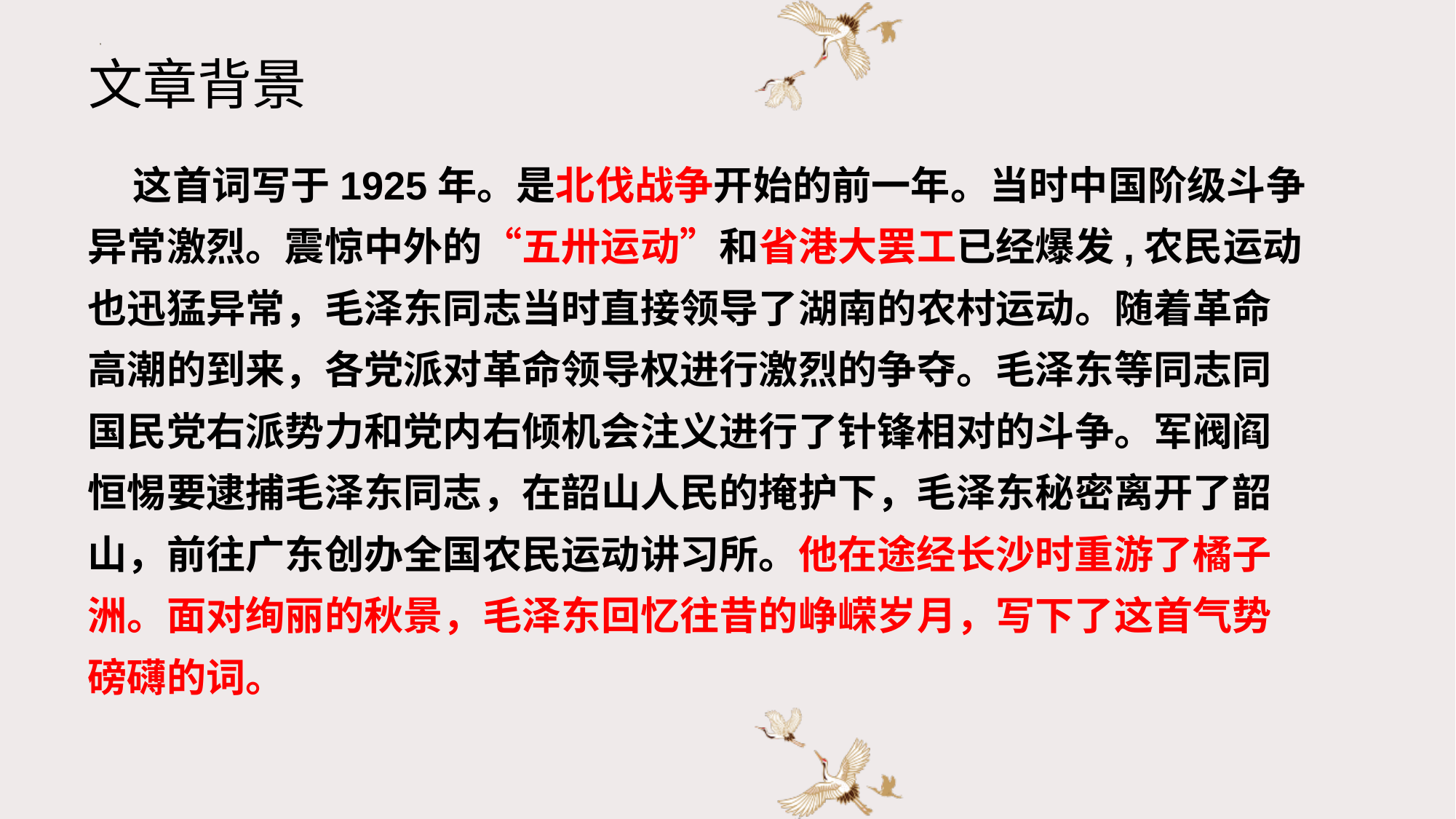

文章背景
    这首词写于1925年。是北伐战争开始的前一年。当时中国阶级斗争异常激烈。震惊中外的“五卅运动”和省港大罢工已经爆发,农民运动也迅猛异常，毛泽东同志当时直接领导了湖南的农村运动。随着革命高潮的到来，各党派对革命领导权进行激烈的争夺。毛泽东等同志同国民党右派势力和党内右倾机会注义进行了针锋相对的斗争。军阀阎恒惕要逮捕毛泽东同志，在韶山人民的掩护下，毛泽东秘密离开了韶山，前往广东创办全国农民运动讲习所。他在途经长沙时重游了橘子洲。面对绚丽的秋景，毛泽东回忆往昔的峥嵘岁月，写下了这首气势磅礴的词。